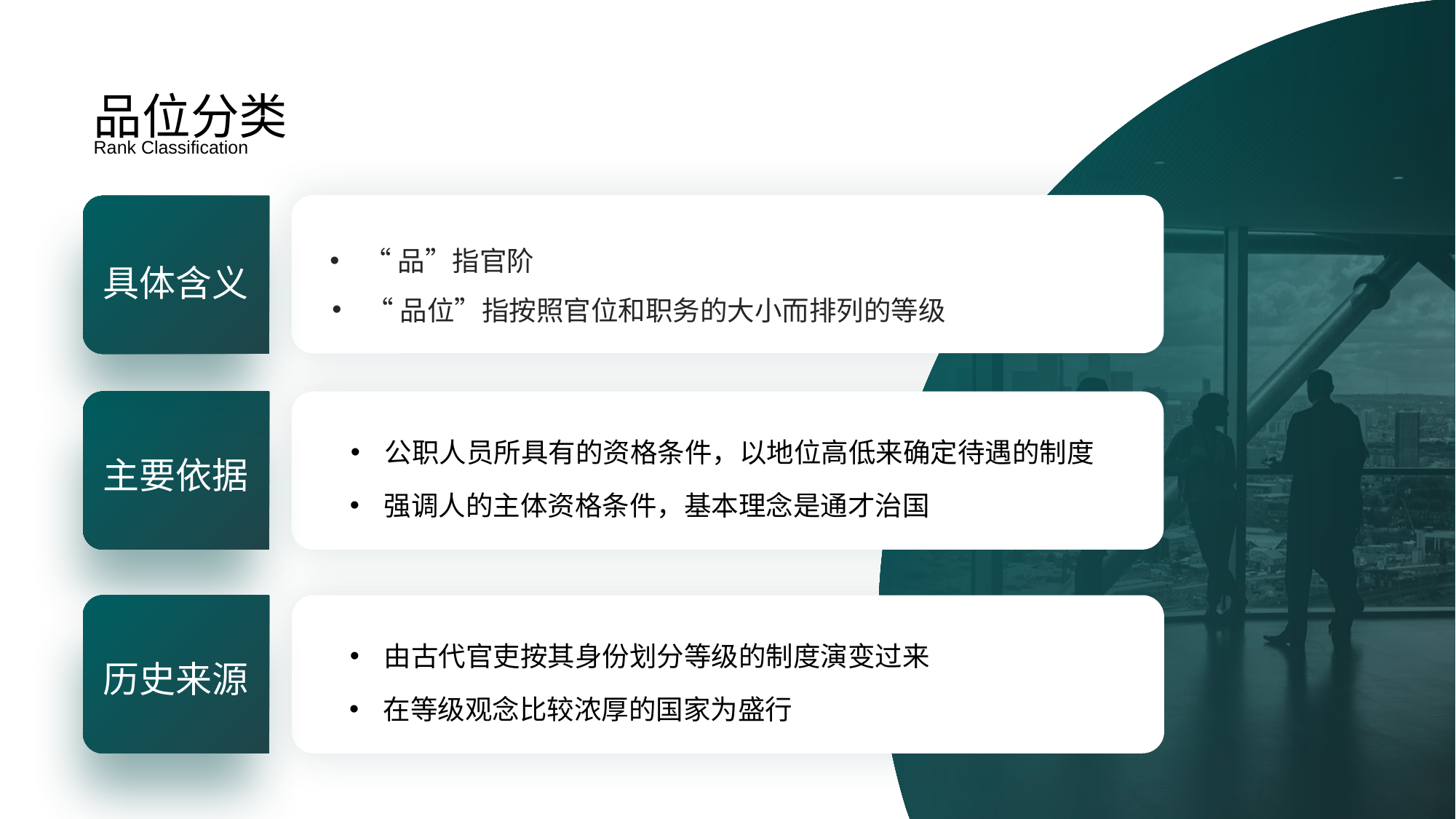

品位分类
Rank Classification

“品”指官阶
具体含义
“品位”指按照官位和职务的大小而排列的等级

公职人员所具有的资格条件，以地位高低来确定待遇的制度
主要依据
强调人的主体资格条件，基本理念是通才治国

由古代官吏按其身份划分等级的制度演变过来
历史来源
在等级观念比较浓厚的国家为盛行